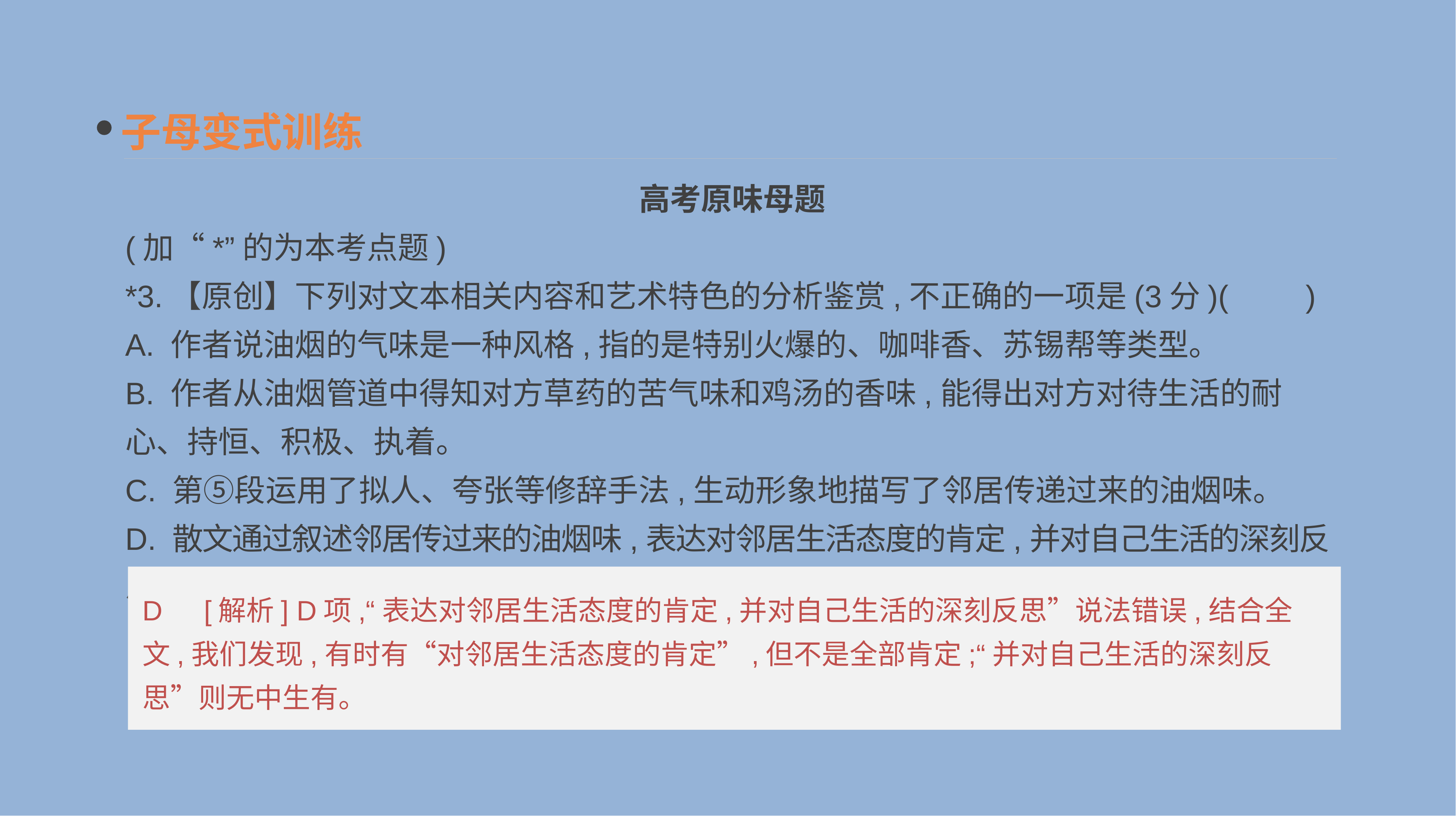

子母变式训练

高考原味母题
(加“*”的为本考点题)
*3.【原创】下列对文本相关内容和艺术特色的分析鉴赏,不正确的一项是(3分)(　　)
A. 作者说油烟的气味是一种风格,指的是特别火爆的、咖啡香、苏锡帮等类型。
B. 作者从油烟管道中得知对方草药的苦气味和鸡汤的香味,能得出对方对待生活的耐心、持恒、积极、执着。
C. 第⑤段运用了拟人、夸张等修辞手法,生动形象地描写了邻居传递过来的油烟味。
D. 散文通过叙述邻居传过来的油烟味,表达对邻居生活态度的肯定,并对自己生活的深刻反思。

D　[解析] D项,“表达对邻居生活态度的肯定,并对自己生活的深刻反思”说法错误,结合全文,我们发现,有时有“对邻居生活态度的肯定”,但不是全部肯定;“并对自己生活的深刻反思”则无中生有。